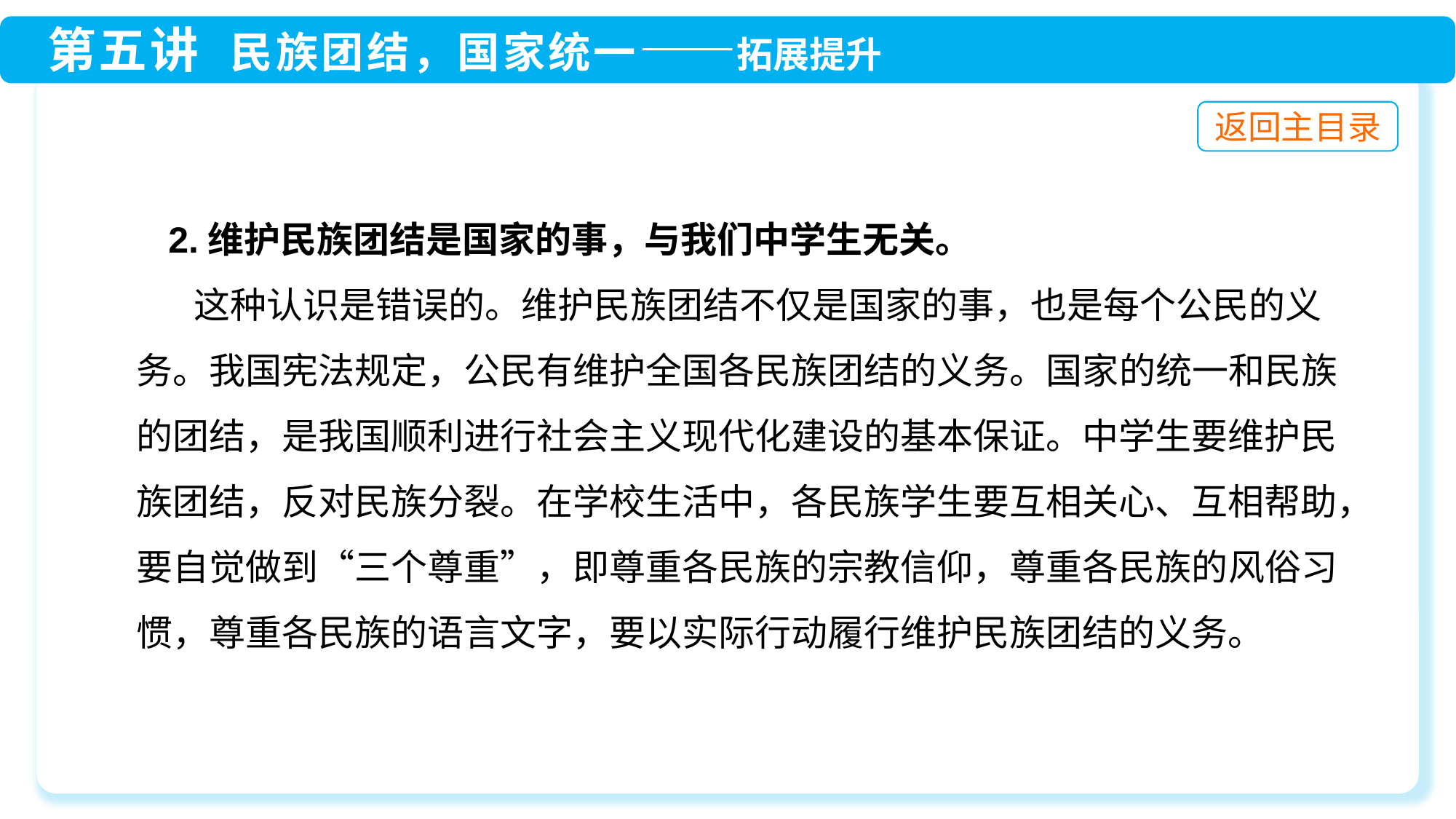

2.维护民族团结是国家的事，与我们中学生无关。
  这种认识是错误的。维护民族团结不仅是国家的事，也是每个公民的义务。我国宪法规定，公民有维护全国各民族团结的义务。国家的统一和民族的团结，是我国顺利进行社会主义现代化建设的基本保证。中学生要维护民族团结，反对民族分裂。在学校生活中，各民族学生要互相关心、互相帮助，要自觉做到“三个尊重”，即尊重各民族的宗教信仰，尊重各民族的风俗习惯，尊重各民族的语言文字，要以实际行动履行维护民族团结的义务。